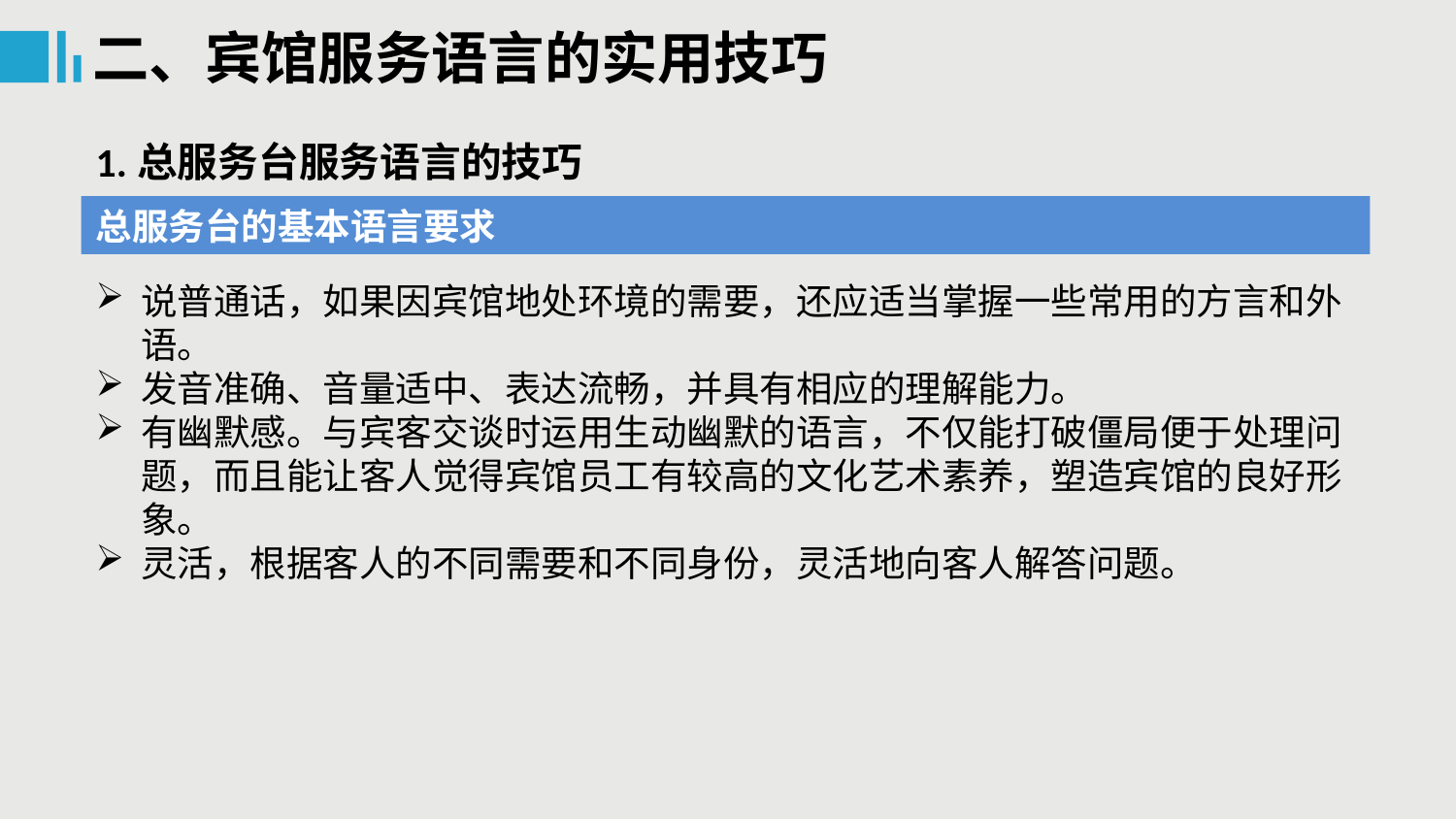

二、宾馆服务语言的实用技巧

1.总服务台服务语言的技巧
总服务台的基本语言要求
说普通话，如果因宾馆地处环境的需要，还应适当掌握一些常用的方言和外语。
发音准确、音量适中、表达流畅，并具有相应的理解能力。
有幽默感。与宾客交谈时运用生动幽默的语言，不仅能打破僵局便于处理问题，而且能让客人觉得宾馆员工有较高的文化艺术素养，塑造宾馆的良好形象。
灵活，根据客人的不同需要和不同身份，灵活地向客人解答问题。